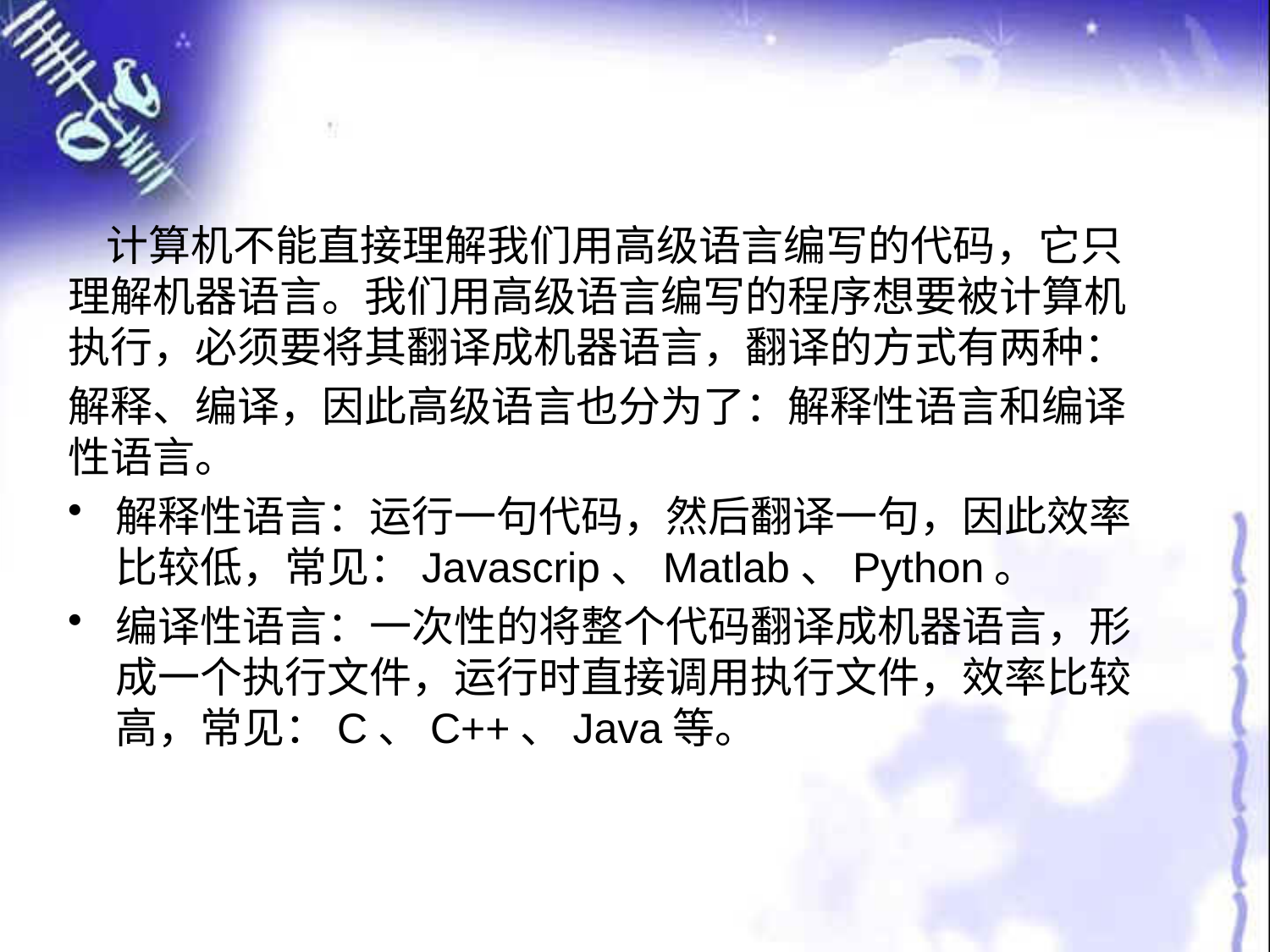

#
   计算机不能直接理解我们用高级语言编写的代码，它只理解机器语言。我们用高级语言编写的程序想要被计算机执行，必须要将其翻译成机器语言，翻译的方式有两种：
解释、编译，因此高级语言也分为了：解释性语言和编译性语言。
解释性语言：运行一句代码，然后翻译一句，因此效率比较低，常见：Javascrip、Matlab、Python。
编译性语言：一次性的将整个代码翻译成机器语言，形成一个执行文件，运行时直接调用执行文件，效率比较高，常见：C、C++、Java等。